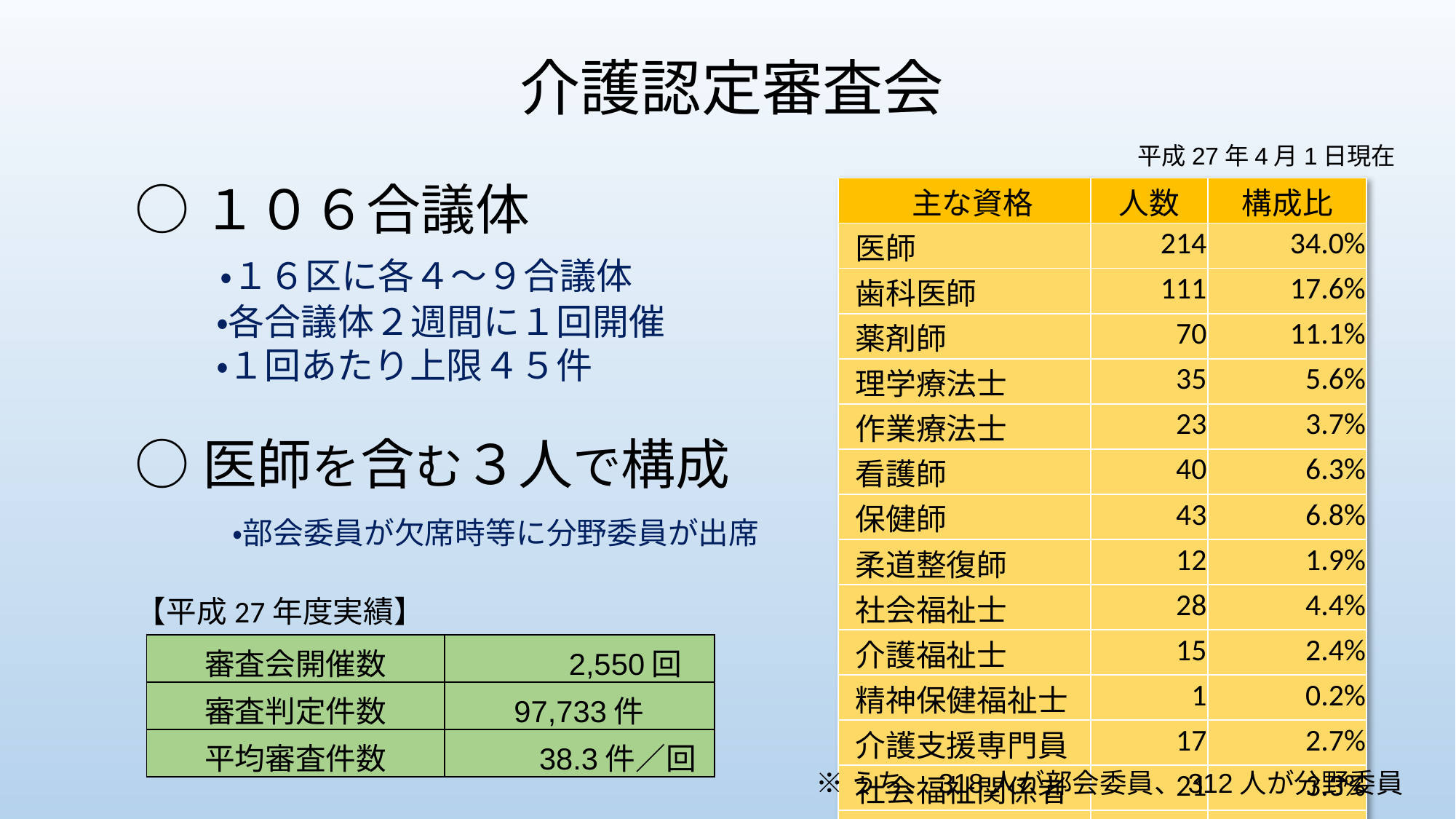

# 介護認定審査会
平成27年4月1日現在
※うち、318人が部会委員、312人が分野委員
○１０６合議体
　　・１６区に各４～９合議体
　　 ・各合議体２週間に１回開催
　　 ・１回あたり上限４５件

○医師を含む３人で構成
　　・部会委員が欠席時等に分野委員が出席
| 主な資格 | 人数 | 構成比 |
| --- | --- | --- |
| 医師 | 214 | 34.0% |
| 歯科医師 | 111 | 17.6% |
| 薬剤師 | 70 | 11.1% |
| 理学療法士 | 35 | 5.6% |
| 作業療法士 | 23 | 3.7% |
| 看護師 | 40 | 6.3% |
| 保健師 | 43 | 6.8% |
| 柔道整復師 | 12 | 1.9% |
| 社会福祉士 | 28 | 4.4% |
| 介護福祉士 | 15 | 2.4% |
| 精神保健福祉士 | 1 | 0.2% |
| 介護支援専門員 | 17 | 2.7% |
| 社会福祉関係者 | 21 | 3.3% |
| 計※ | 630 | 100.0% |
【平成27年度実績】
| 審査会開催数 | 2,550回 |
| --- | --- |
| 審査判定件数 | 97,733件 |
| 平均審査件数 | 38.3件／回 |